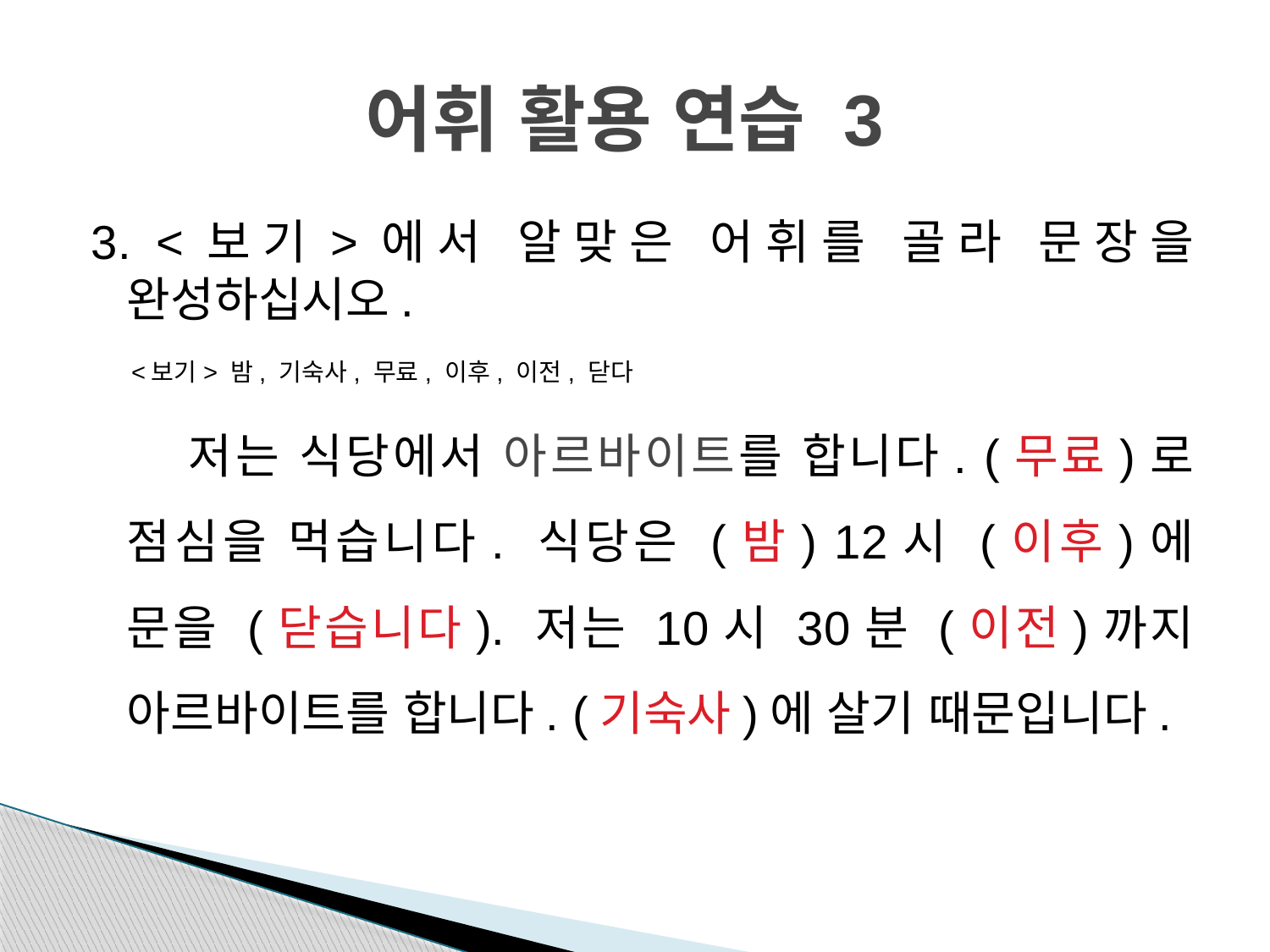

# 어휘 활용 연습 3
3. <보기>에서 알맞은 어휘를 골라 문장을 완성하십시오.
   <보기> 밤, 기숙사, 무료, 이후, 이전, 닫다
     저는 식당에서 아르바이트를 합니다. (무료)로 점심을 먹습니다. 식당은 (밤) 12시 (이후)에 문을 (닫습니다). 저는 10시 30분 (이전)까지 아르바이트를 합니다. (기숙사)에 살기 때문입니다.